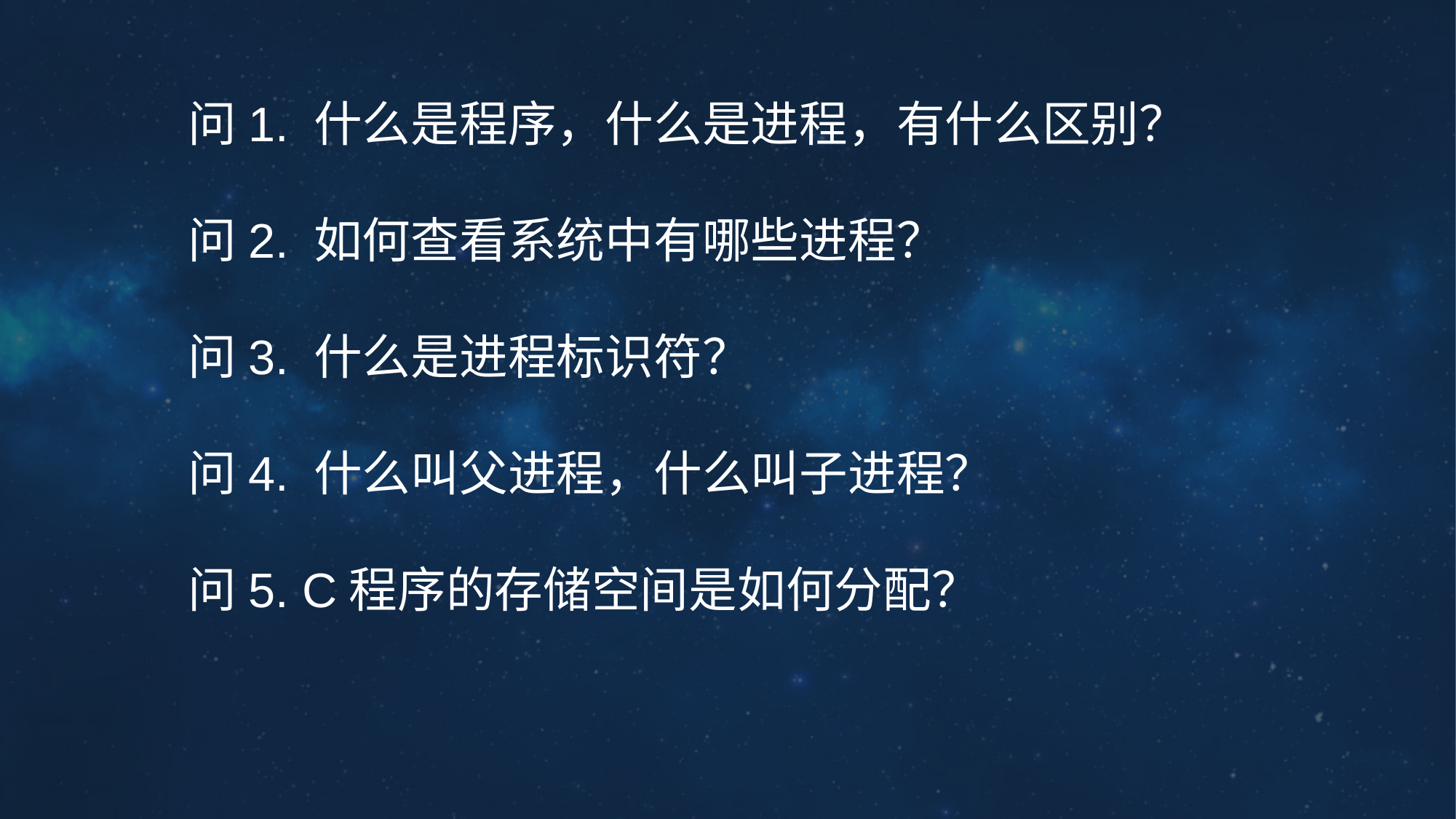

问1. 什么是程序，什么是进程，有什么区别？

问2. 如何查看系统中有哪些进程？

问3. 什么是进程标识符？

问4. 什么叫父进程，什么叫子进程？

问5. C程序的存储空间是如何分配？